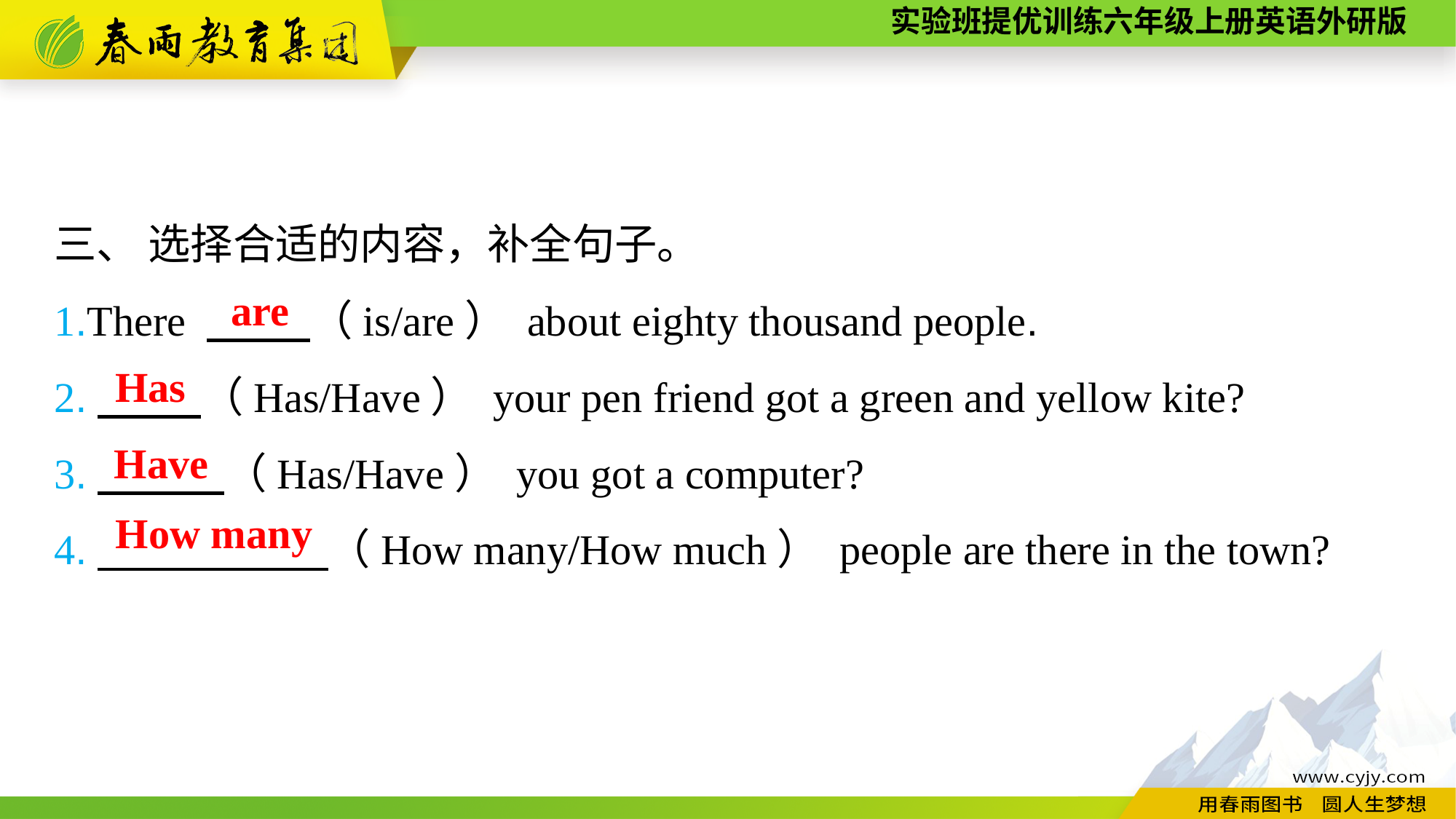

三、 选择合适的内容，补全句子。
1.There 　　  （is/are） about eighty thousand people.
2.　　  （Has/Have） your pen friend got a green and yellow kite?
3.　　　（Has/Have） you got a computer?
4.　　　　　  （How many/How much） people are there in the town?
are
Has
Have
How many